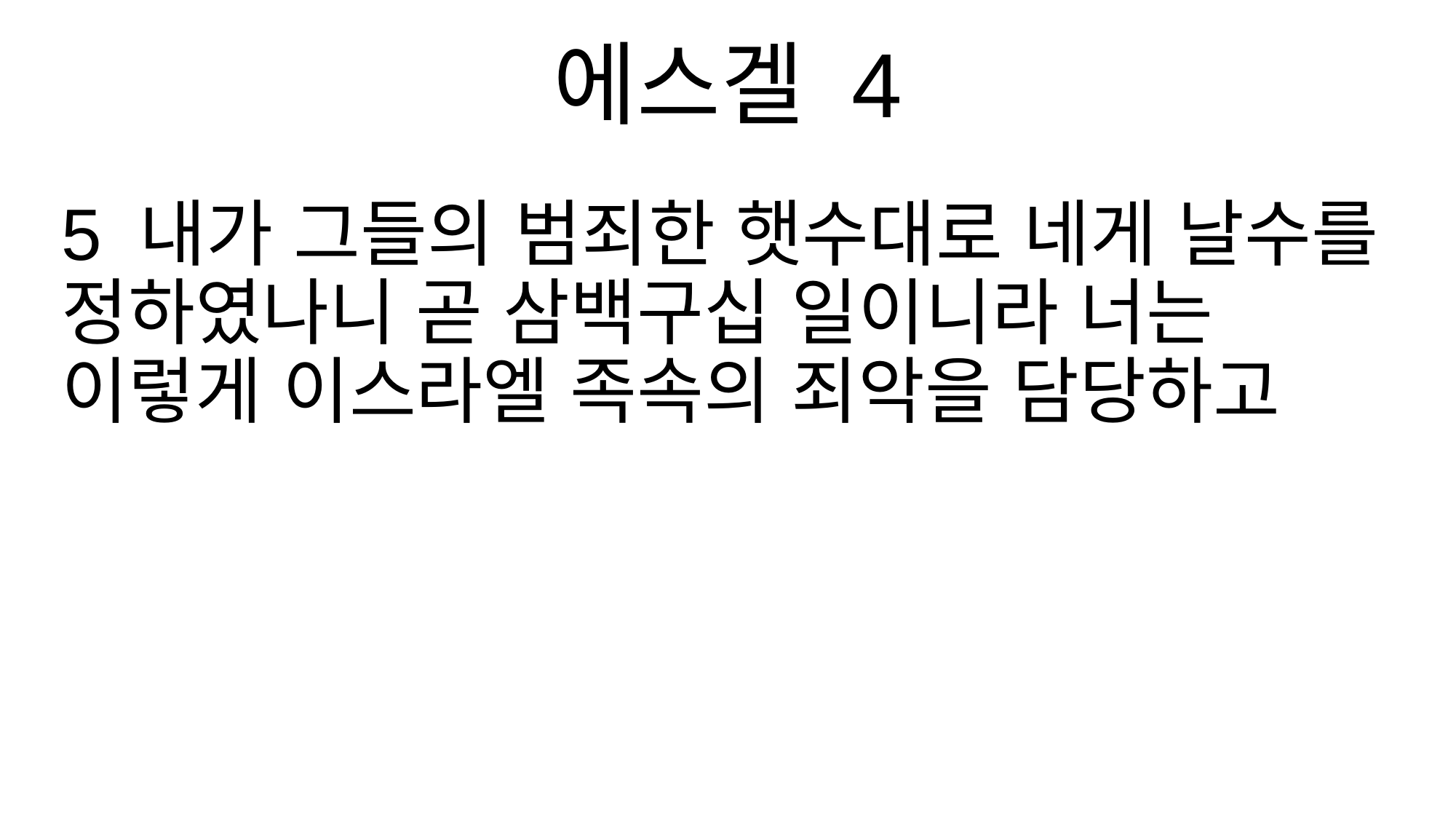

에스겔 4
5 내가 그들의 범죄한 햇수대로 네게 날수를 정하였나니 곧 삼백구십 일이니라 너는 이렇게 이스라엘 족속의 죄악을 담당하고